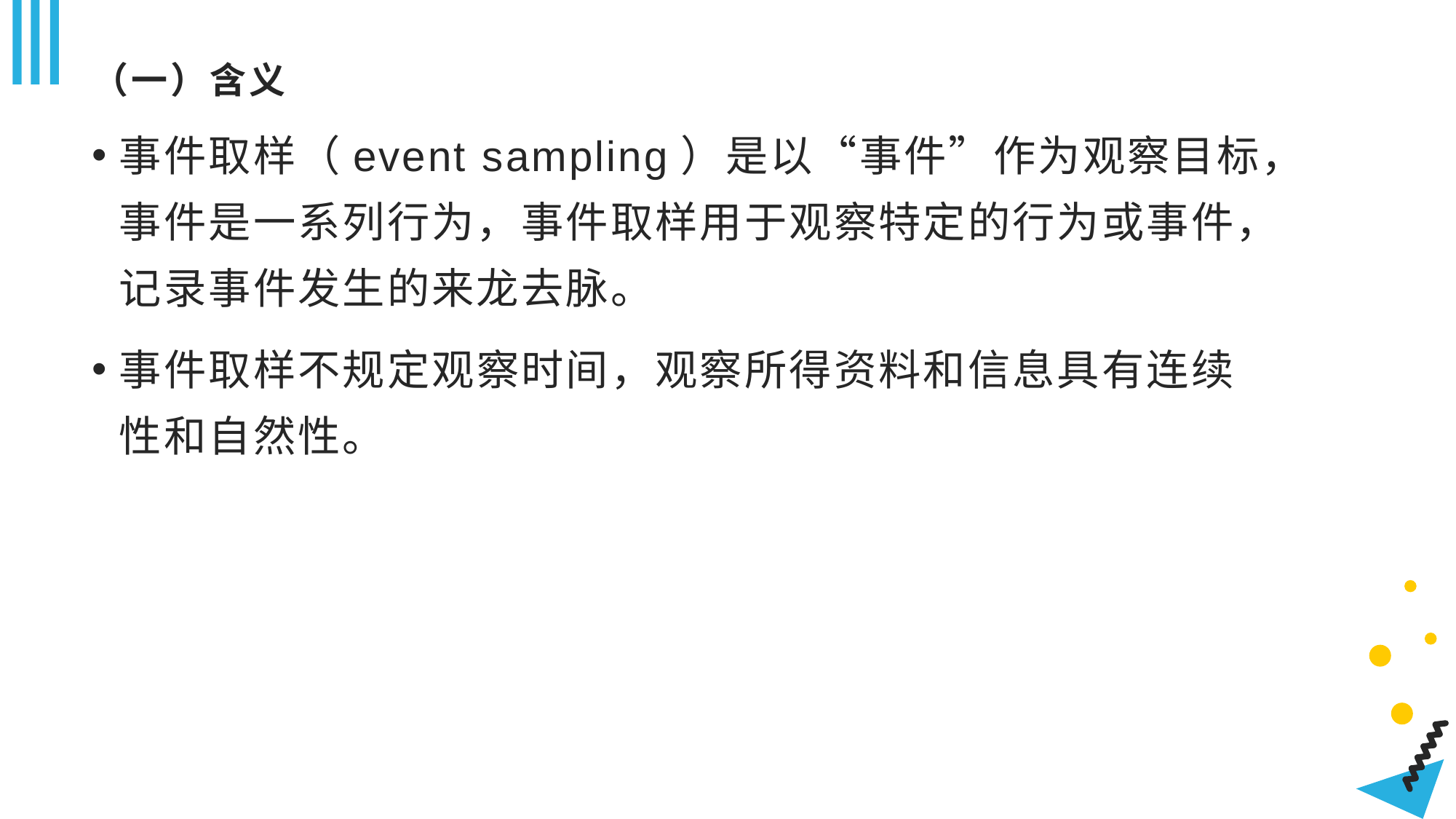

# （一）含义
事件取样（event sampling）是以“事件”作为观察目标，事件是一系列行为，事件取样用于观察特定的行为或事件，记录事件发生的来龙去脉。
事件取样不规定观察时间，观察所得资料和信息具有连续性和自然性。